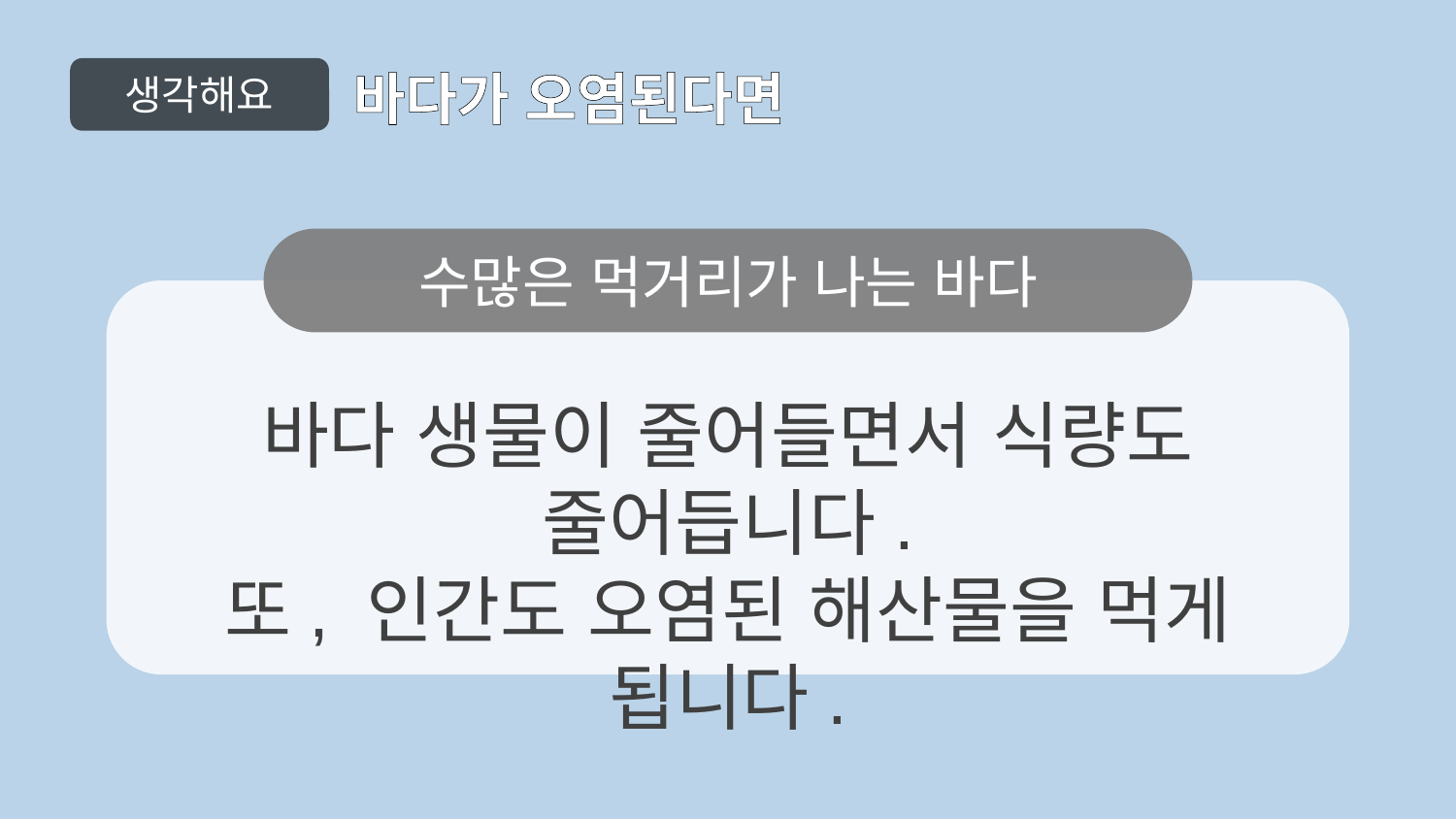

생각해요
바다가 오염된다면
수많은 먹거리가 나는 바다

바다 생물이 줄어들면서 식량도 줄어듭니다.
또, 인간도 오염된 해산물을 먹게 됩니다.